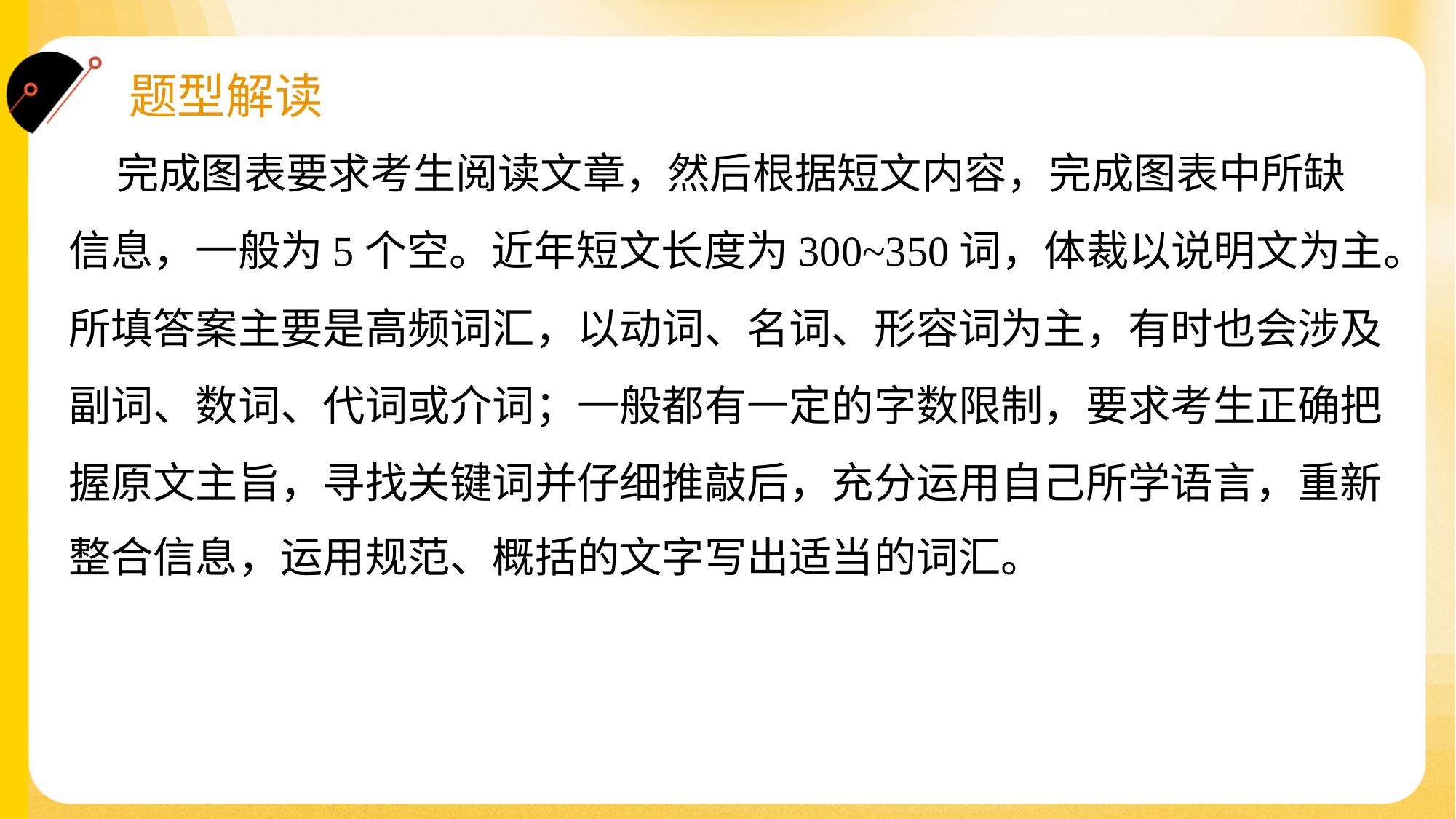

完成图表要求考生阅读文章，然后根据短文内容，完成图表中所缺
信息，一般为5个空。近年短文长度为300~350词，体裁以说明文为主。
所填答案主要是高频词汇，以动词、名词、形容词为主，有时也会涉及
副词、数词、代词或介词；一般都有一定的字数限制，要求考生正确把
握原文主旨，寻找关键词并仔细推敲后，充分运用自己所学语言，重新
整合信息，运用规范、概括的文字写出适当的词汇。